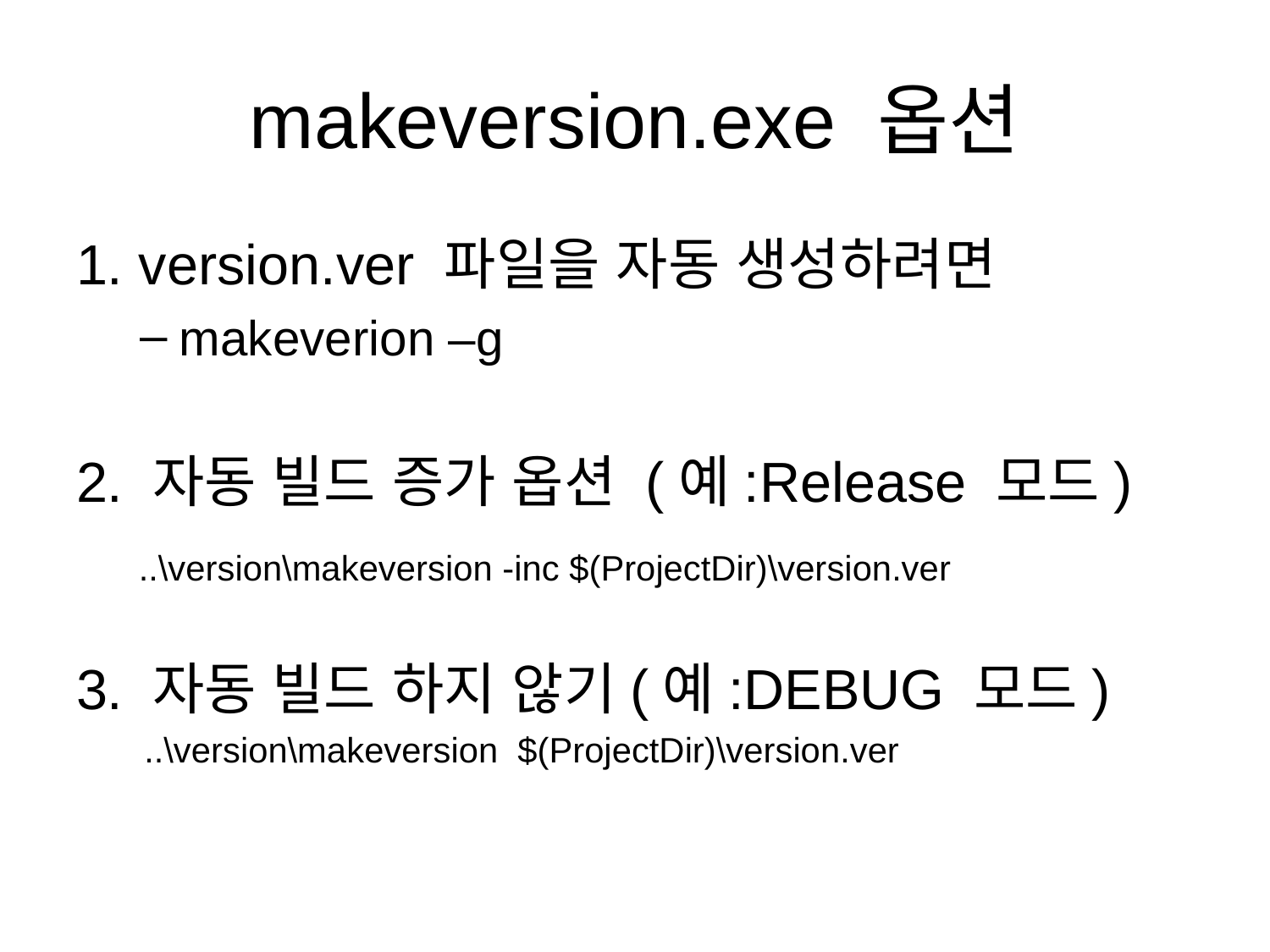

# makeversion.exe 옵션
1. version.ver 파일을 자동 생성하려면
makeverion –g

2. 자동 빌드 증가 옵션 (예:Release 모드)
    ..\version\makeversion -inc $(ProjectDir)\version.ver

3. 자동 빌드 하지 않기(예:DEBUG 모드)
       ..\version\makeversion  $(ProjectDir)\version.ver